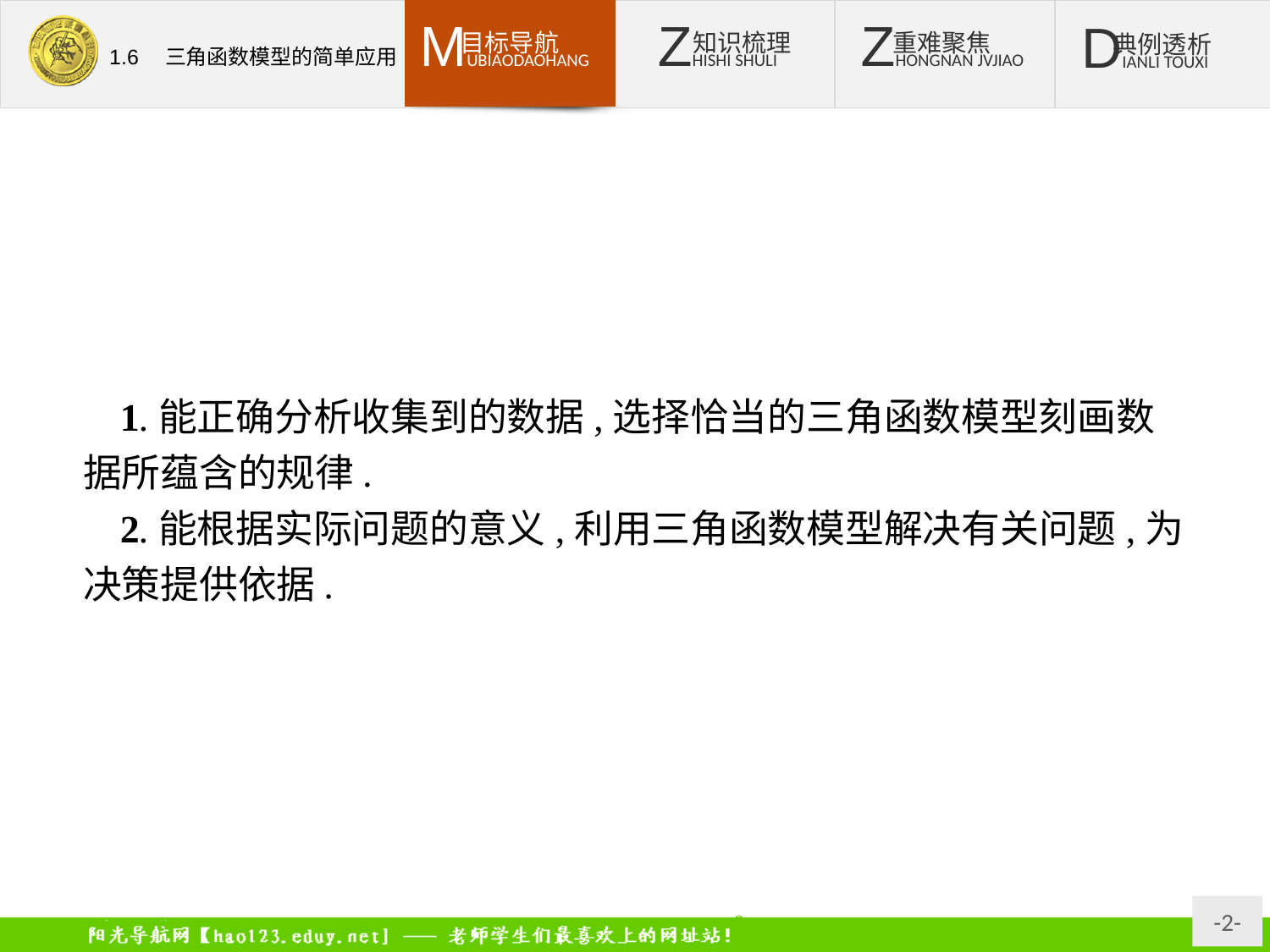

1.能正确分析收集到的数据,选择恰当的三角函数模型刻画数据所蕴含的规律.
2.能根据实际问题的意义,利用三角函数模型解决有关问题,为决策提供依据.